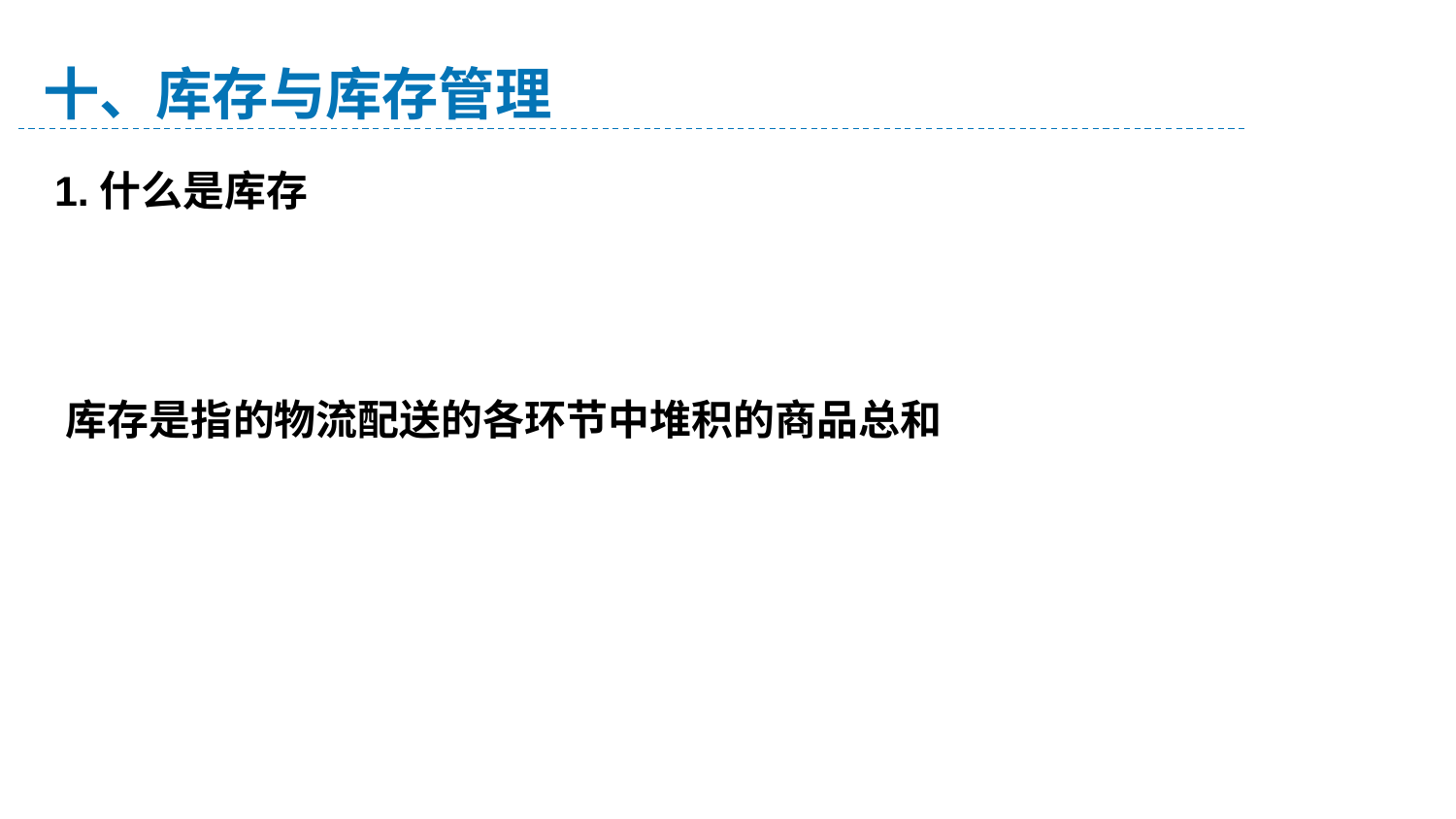

十、库存与库存管理
1.什么是库存

库存是指的物流配送的各环节中堆积的商品总和